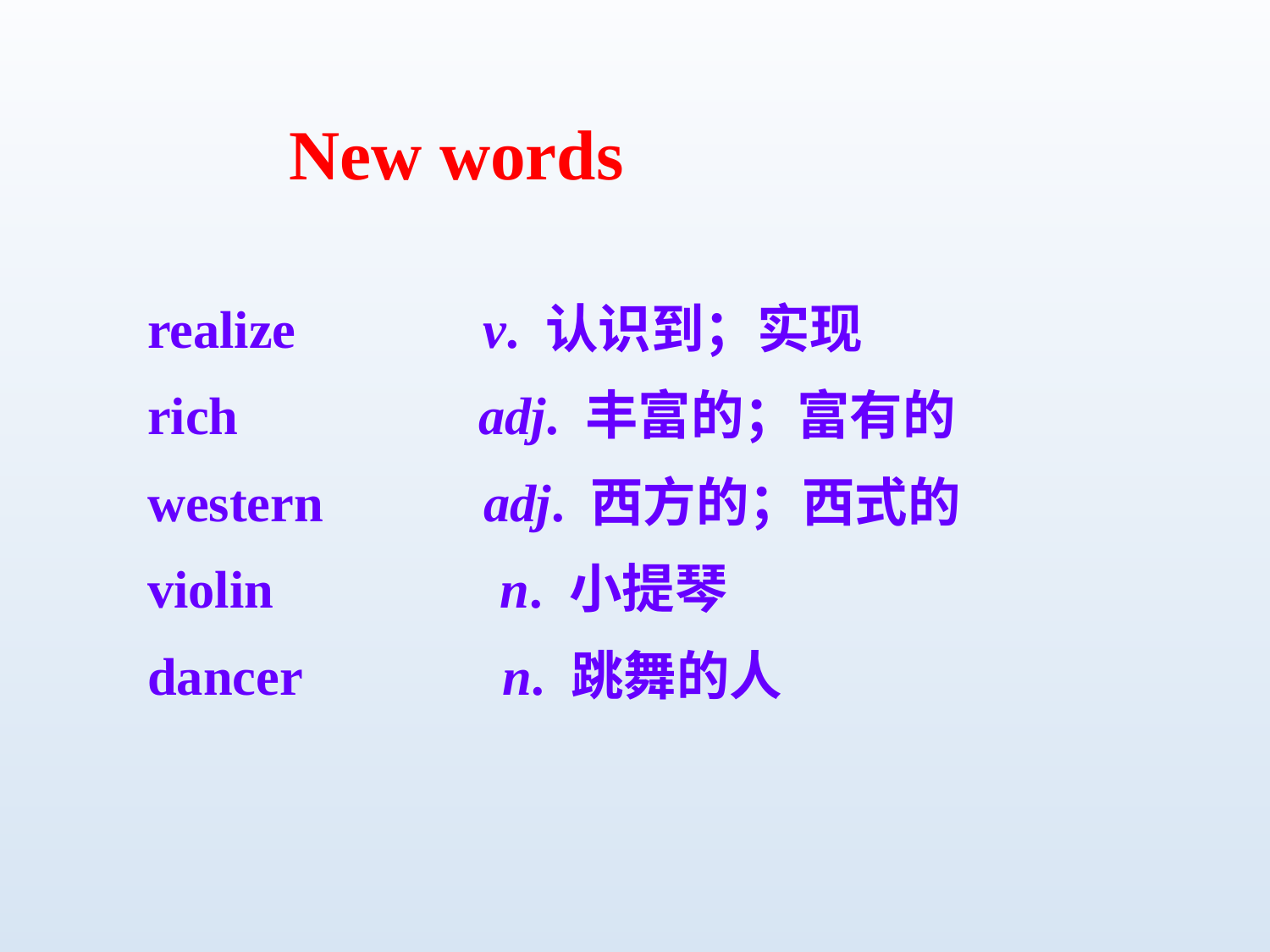

New words
realize              v. 认识到；实现
rich                  adj. 丰富的；富有的
western            adj. 西方的；西式的
violin                 n. 小提琴
dancer               n. 跳舞的人